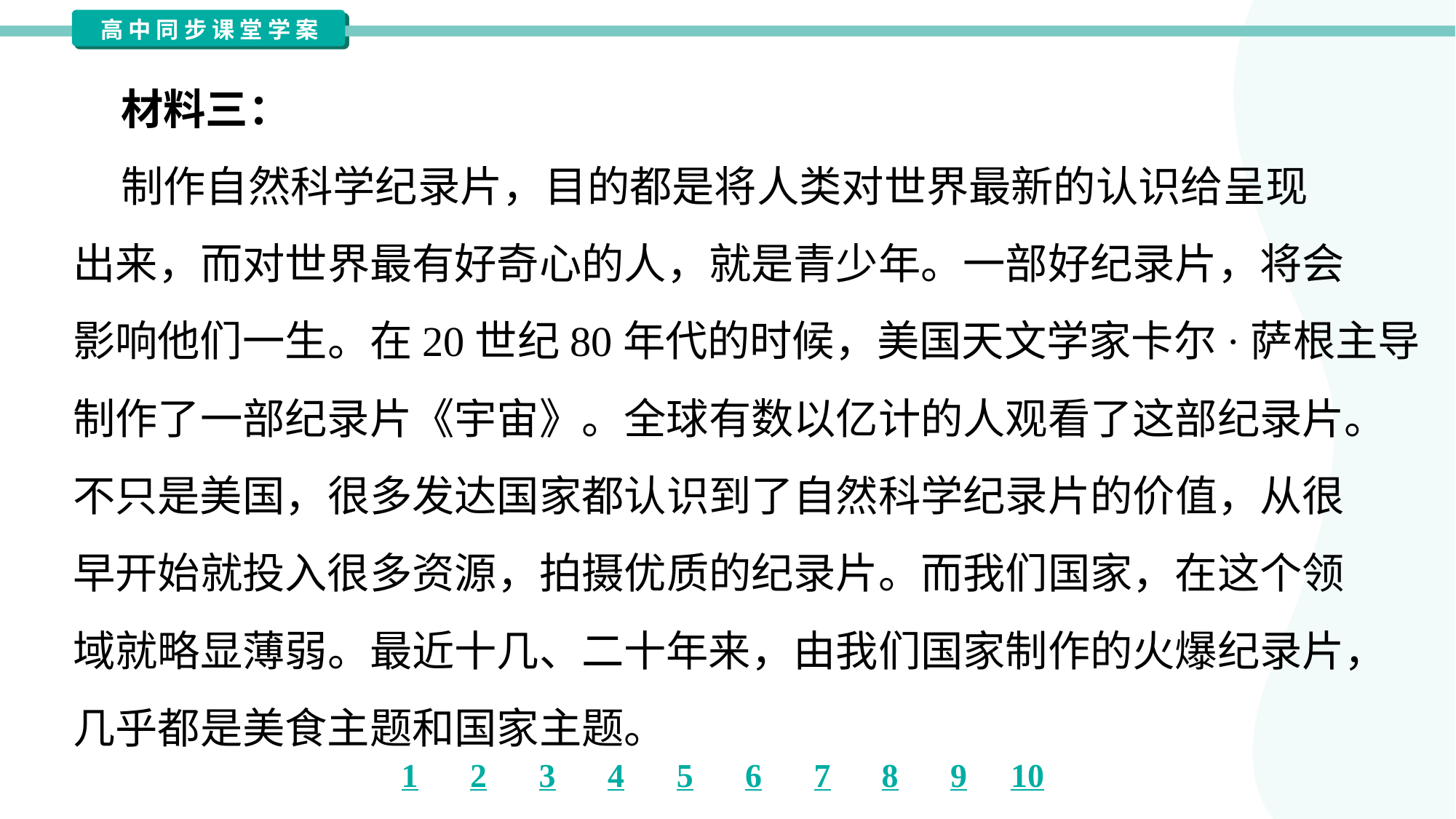

材料三：
    制作自然科学纪录片，目的都是将人类对世界最新的认识给呈现
出来，而对世界最有好奇心的人，就是青少年。一部好纪录片，将会
影响他们一生。在20世纪80年代的时候，美国天文学家卡尔·萨根主导
制作了一部纪录片《宇宙》。全球有数以亿计的人观看了这部纪录片。
不只是美国，很多发达国家都认识到了自然科学纪录片的价值，从很
早开始就投入很多资源，拍摄优质的纪录片。而我们国家，在这个领
域就略显薄弱。最近十几、二十年来，由我们国家制作的火爆纪录片，
几乎都是美食主题和国家主题。